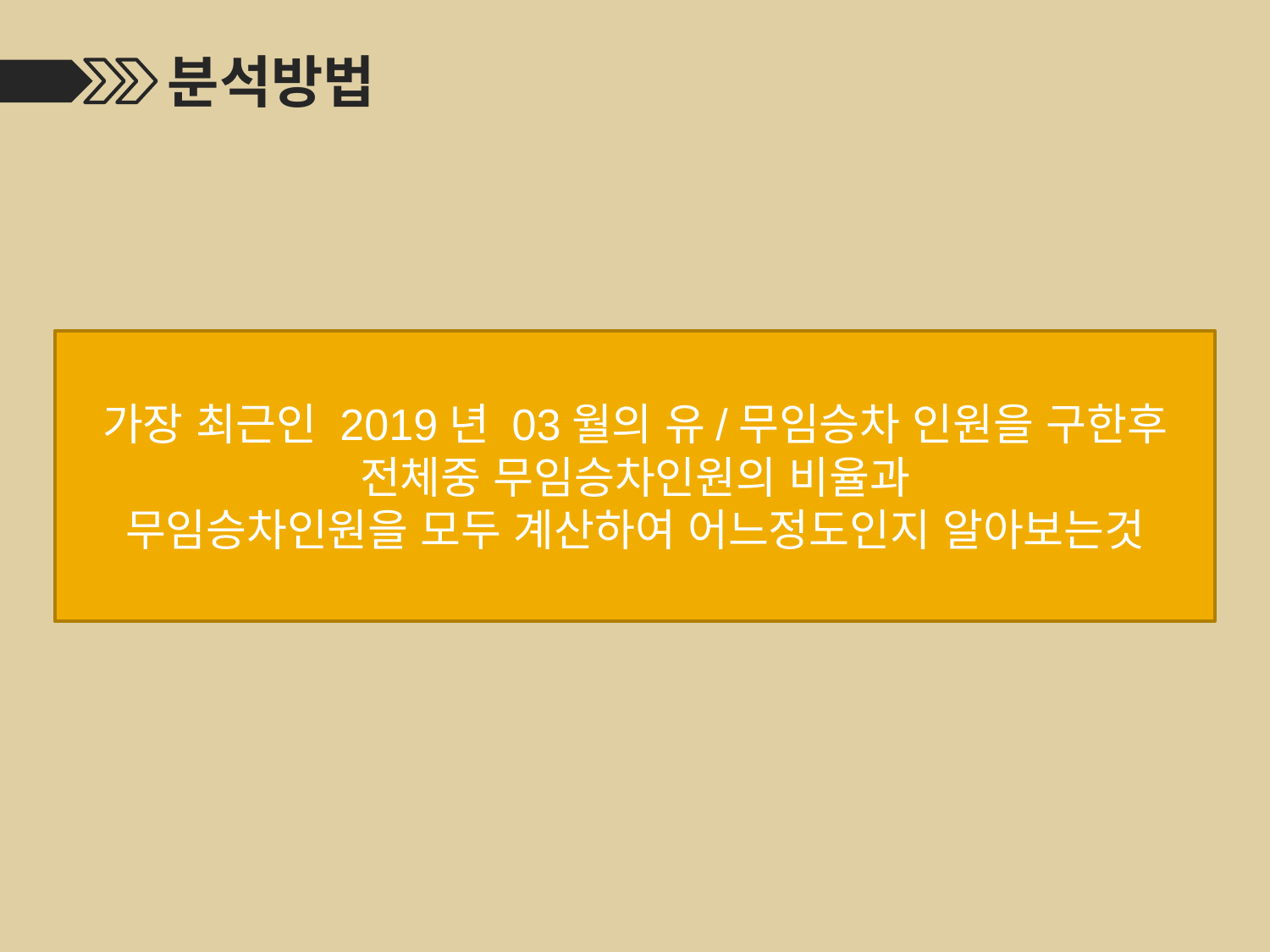

분석방법

가장 최근인 2019년 03월의 유/무임승차 인원을 구한후
전체중 무임승차인원의 비율과
무임승차인원을 모두 계산하여 어느정도인지 알아보는것